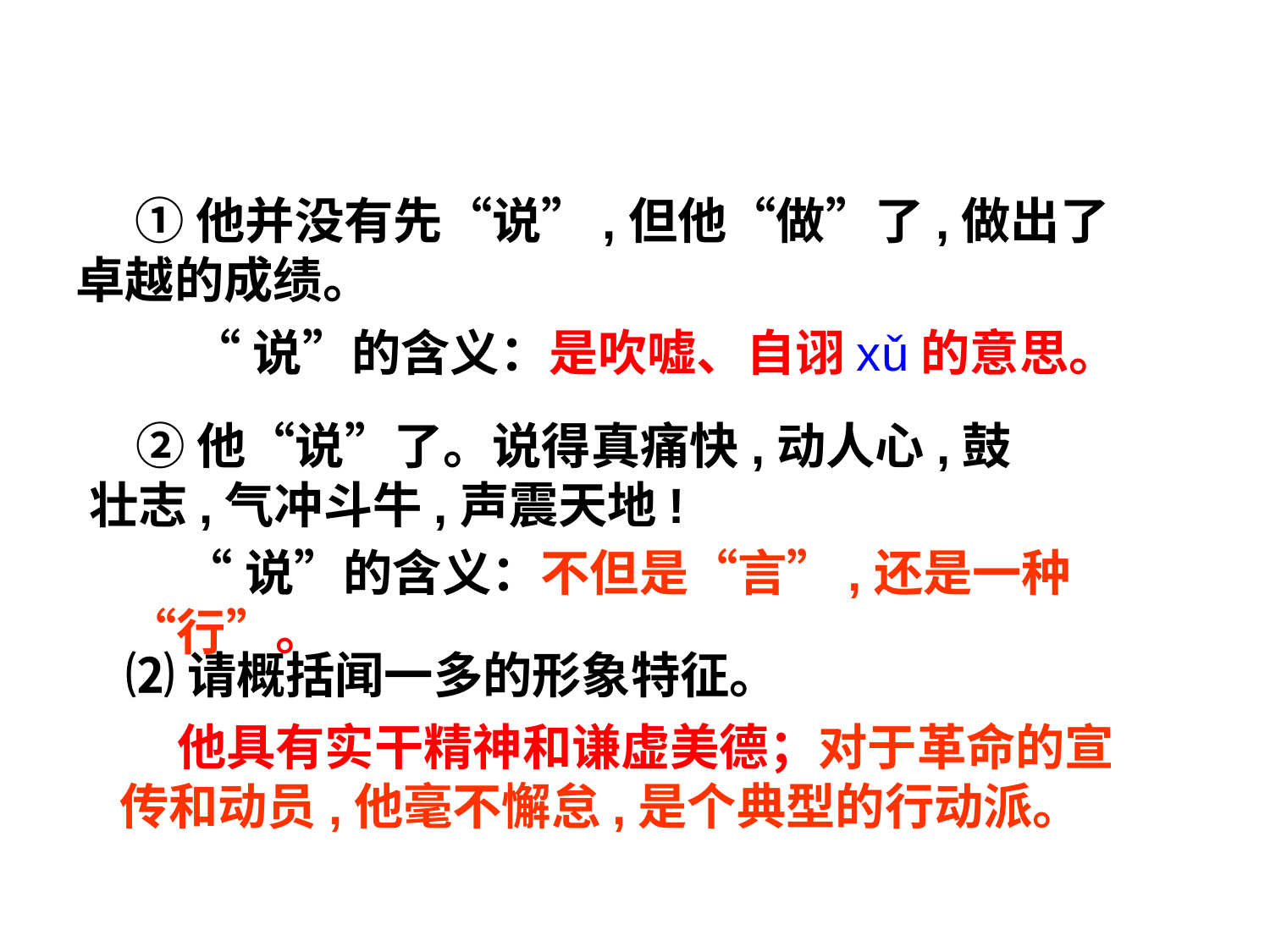

①他并没有先“说”,但他“做”了,做出了卓越的成绩。
“说”的含义：是吹嘘、自诩xǔ的意思。
 ②他“说”了。说得真痛快,动人心,鼓壮志,气冲斗牛,声震天地!
  “说”的含义：不但是“言”,还是一种“行”。
⑵请概括闻一多的形象特征。
     他具有实干精神和谦虚美德；对于革命的宣传和动员,他毫不懈怠,是个典型的行动派。